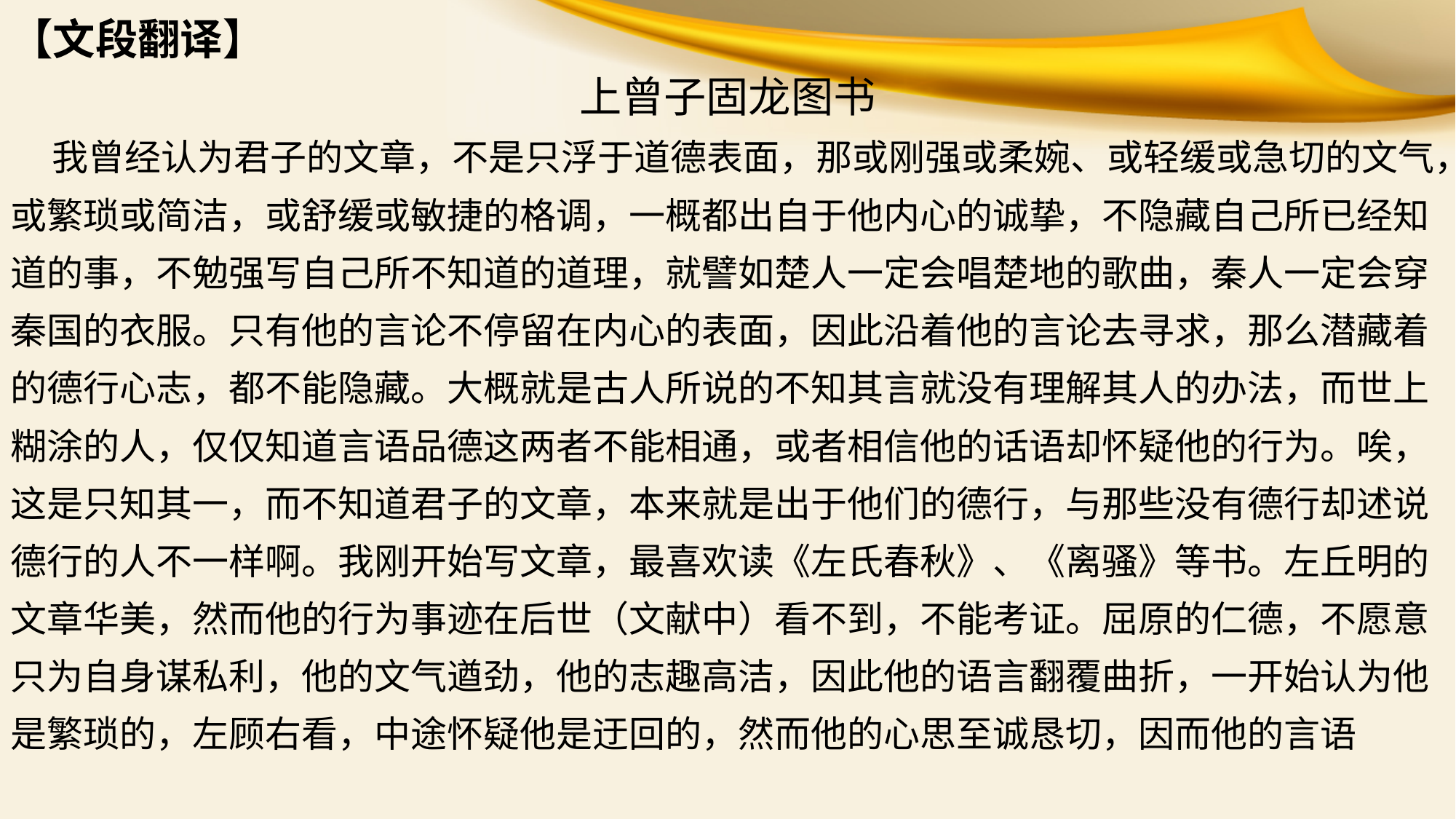

【文段翻译】
上曾子固龙图书
    我曾经认为君子的文章，不是只浮于道德表面，那或刚强或柔婉、或轻缓或急切的文气，或繁琐或简洁，或舒缓或敏捷的格调，一概都出自于他内心的诚挚，不隐藏自己所已经知道的事，不勉强写自己所不知道的道理，就譬如楚人一定会唱楚地的歌曲，秦人一定会穿秦国的衣服。只有他的言论不停留在内心的表面，因此沿着他的言论去寻求，那么潜藏着的德行心志，都不能隐藏。大概就是古人所说的不知其言就没有理解其人的办法，而世上糊涂的人，仅仅知道言语品德这两者不能相通，或者相信他的话语却怀疑他的行为。唉，这是只知其一，而不知道君子的文章，本来就是出于他们的德行，与那些没有德行却述说德行的人不一样啊。我刚开始写文章，最喜欢读《左氏春秋》、《离骚》等书。左丘明的文章华美，然而他的行为事迹在后世（文献中）看不到，不能考证。屈原的仁德，不愿意只为自身谋私利，他的文气遒劲，他的志趣高洁，因此他的语言翻覆曲折，一开始认为他是繁琐的，左顾右看，中途怀疑他是迂回的，然而他的心思至诚恳切，因而他的言语